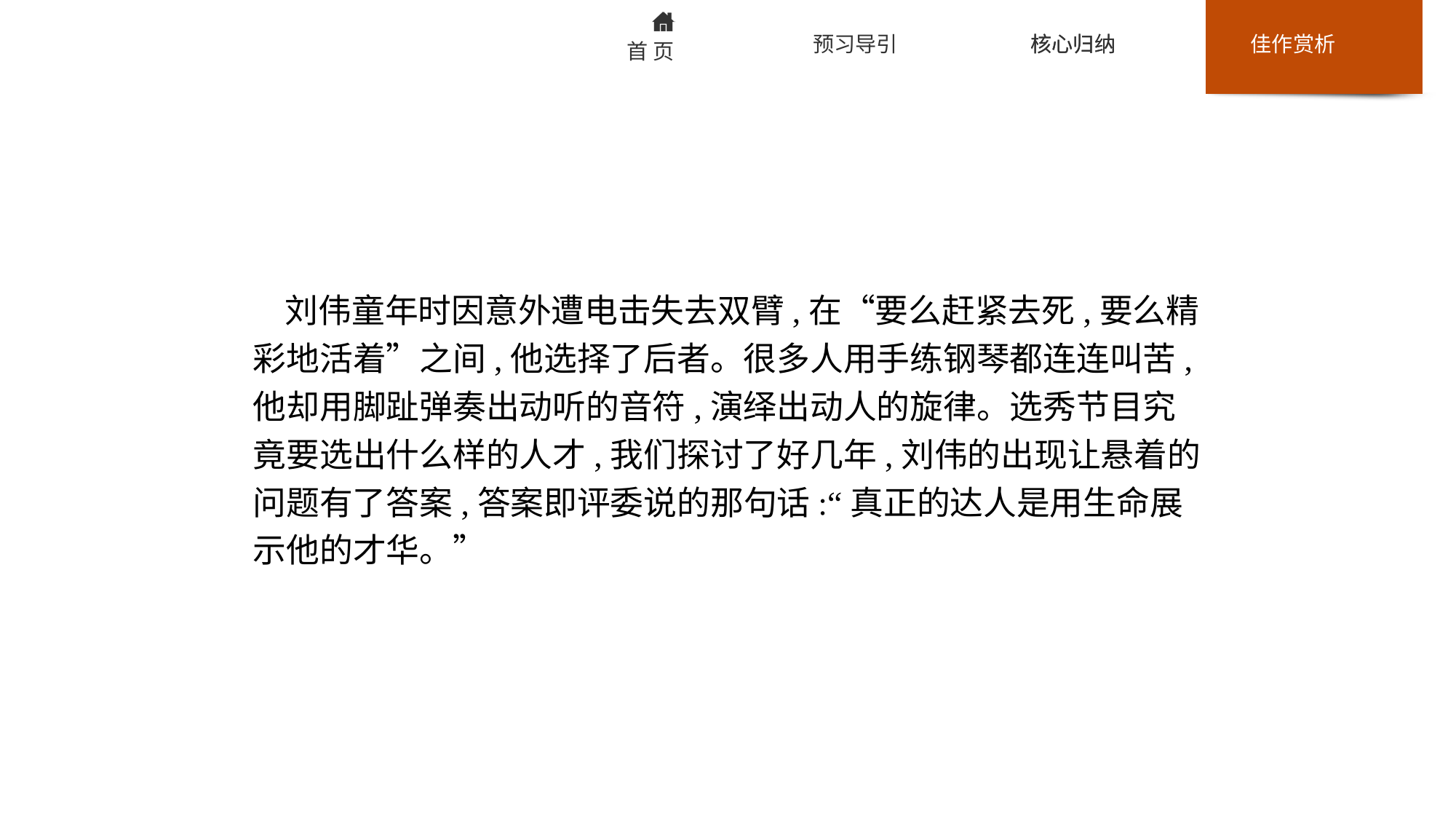

刘伟童年时因意外遭电击失去双臂,在“要么赶紧去死,要么精彩地活着”之间,他选择了后者。很多人用手练钢琴都连连叫苦,他却用脚趾弹奏出动听的音符,演绎出动人的旋律。选秀节目究竟要选出什么样的人才,我们探讨了好几年,刘伟的出现让悬着的问题有了答案,答案即评委说的那句话:“真正的达人是用生命展示他的才华。”